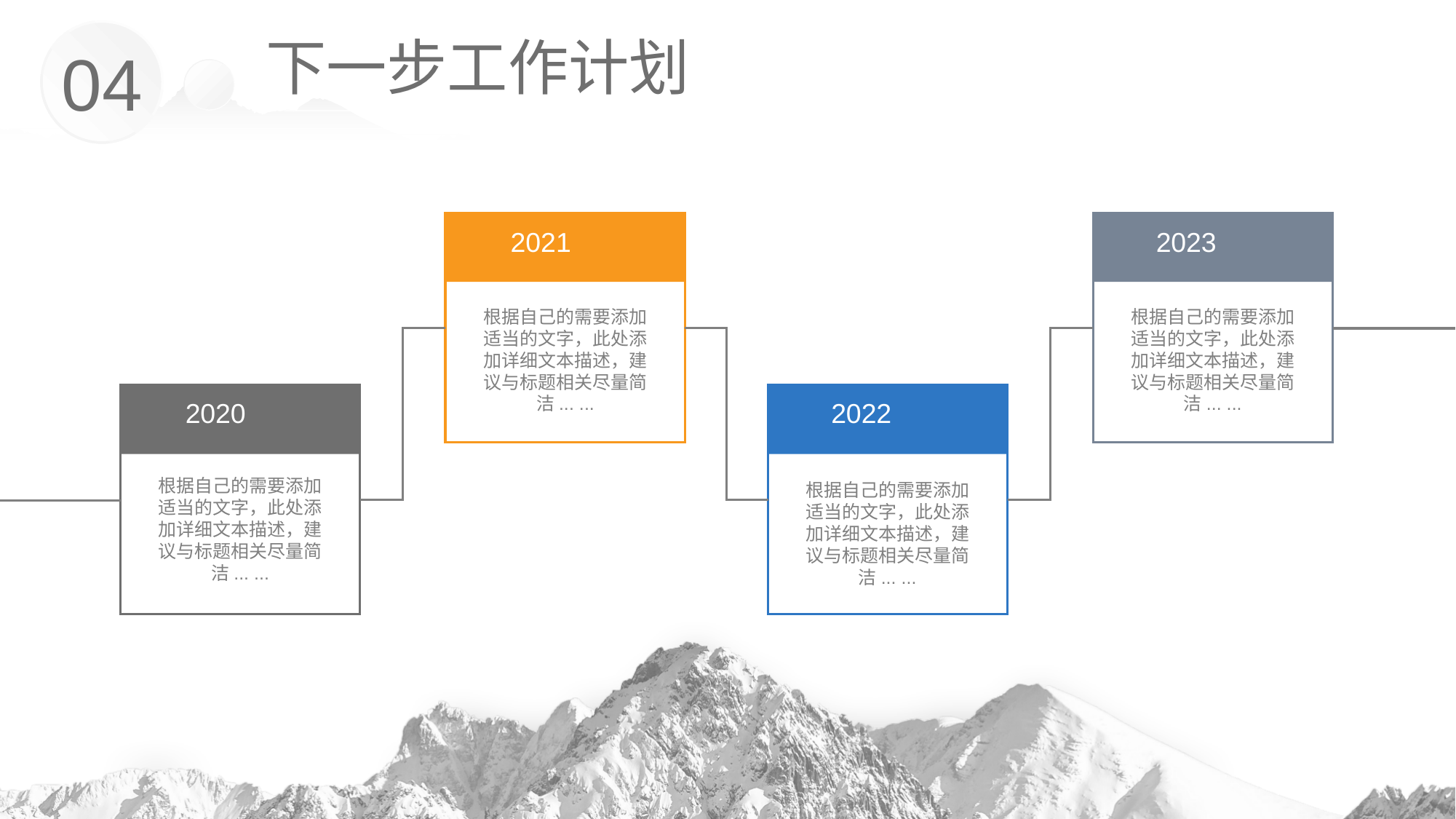

下一步工作计划
04

2021
2023
根据自己的需要添加适当的文字，此处添加详细文本描述，建议与标题相关尽量简洁... ...
根据自己的需要添加适当的文字，此处添加详细文本描述，建议与标题相关尽量简洁... ...

2020
2022
根据自己的需要添加适当的文字，此处添加详细文本描述，建议与标题相关尽量简洁... ...
根据自己的需要添加适当的文字，此处添加详细文本描述，建议与标题相关尽量简洁... ...